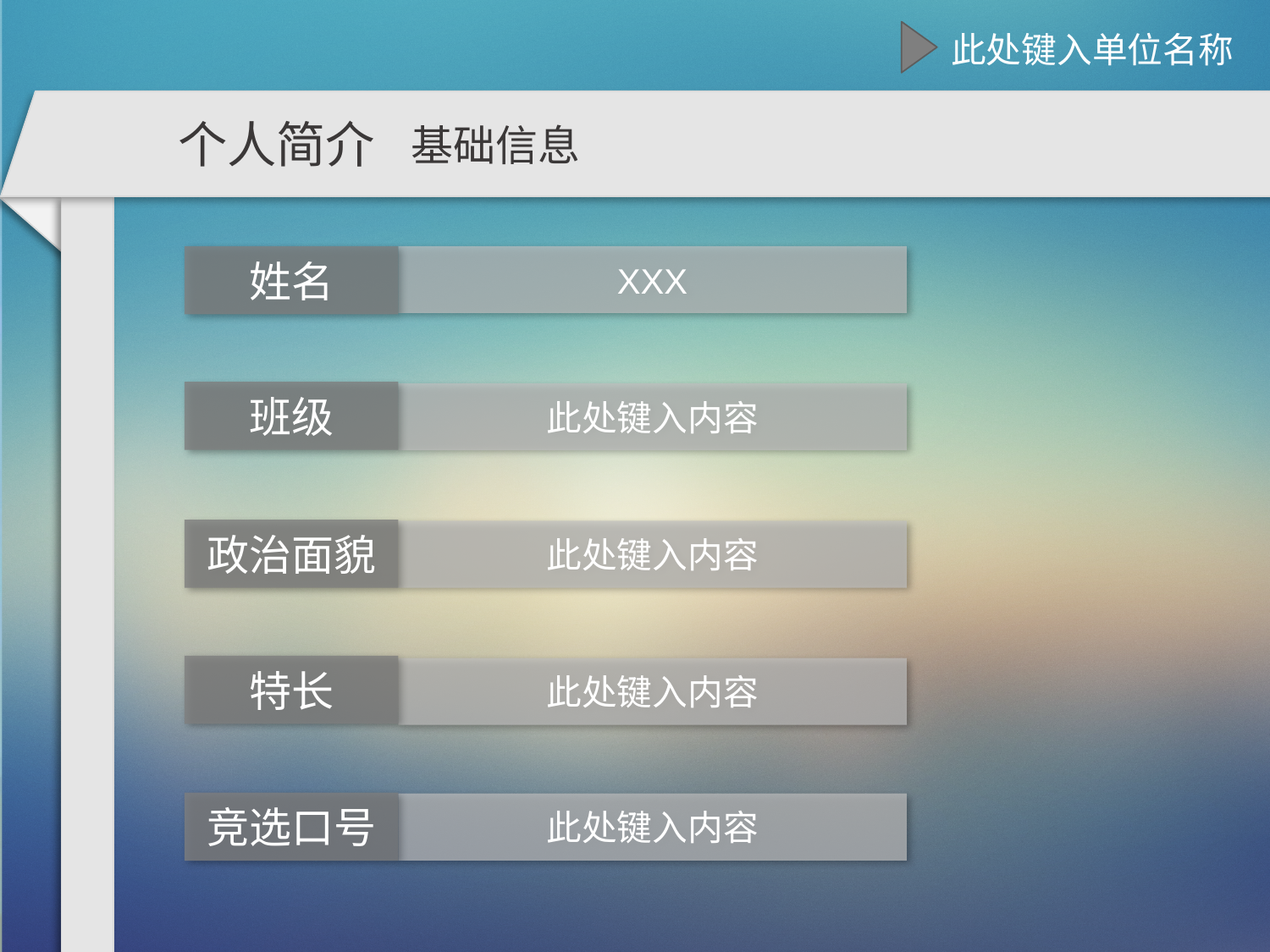

个人简介
基础信息
XXX
姓名
班级
此处键入内容
政治面貌
此处键入内容
特长
此处键入内容
竞选口号
此处键入内容